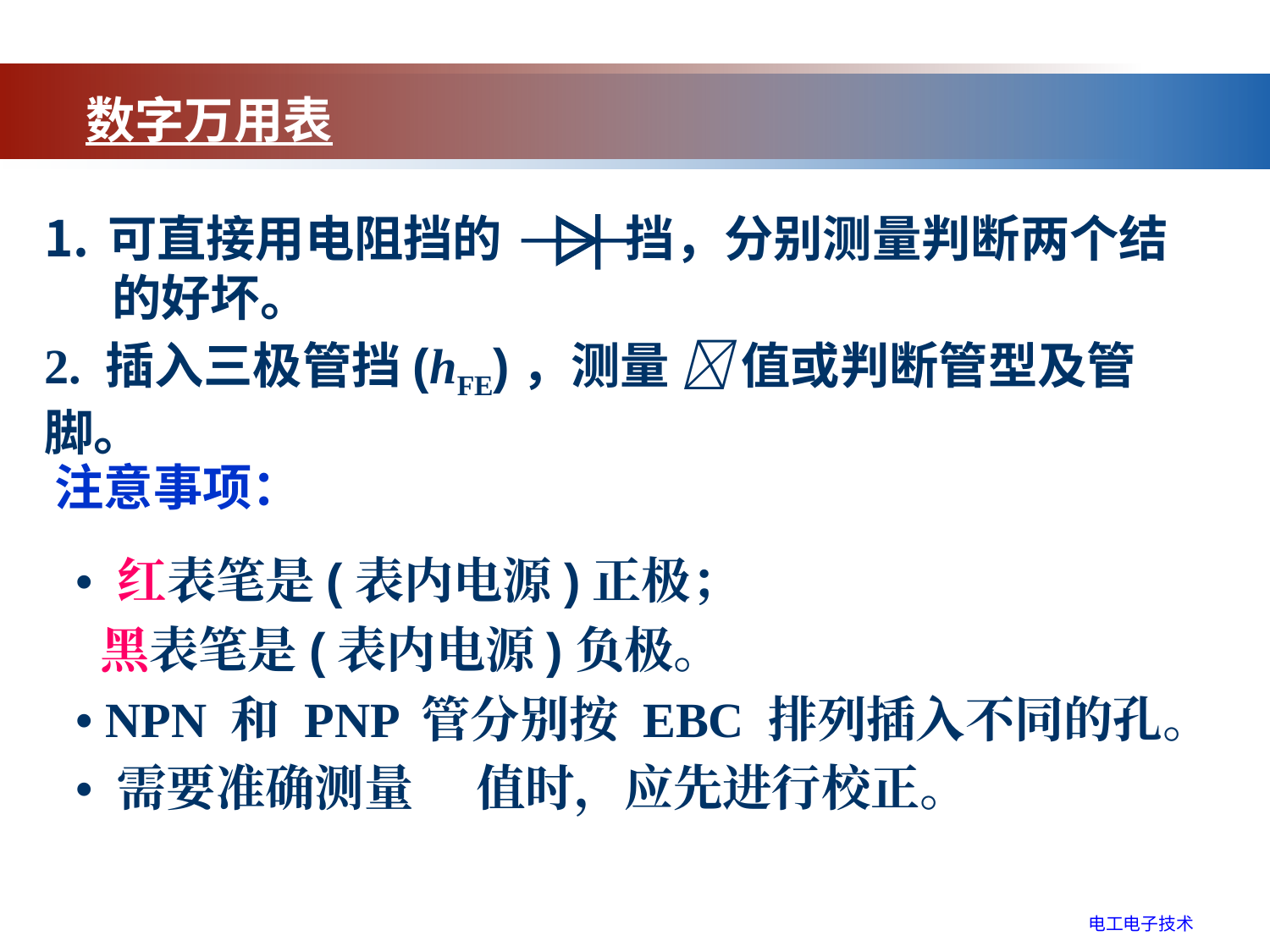

数字万用表
可直接用电阻挡的           挡，分别测量判断两个结
     的好坏。

2. 插入三极管挡(hFE)，测量 β 值或判断管型及管脚。
注意事项：
• 红表笔是(表内电源)正极；
 黑表笔是(表内电源)负极。
• NPN 和 PNP 管分别按 EBC 排列插入不同的孔。
• 需要准确测量 β 值时，应先进行校正。
电工电子技术